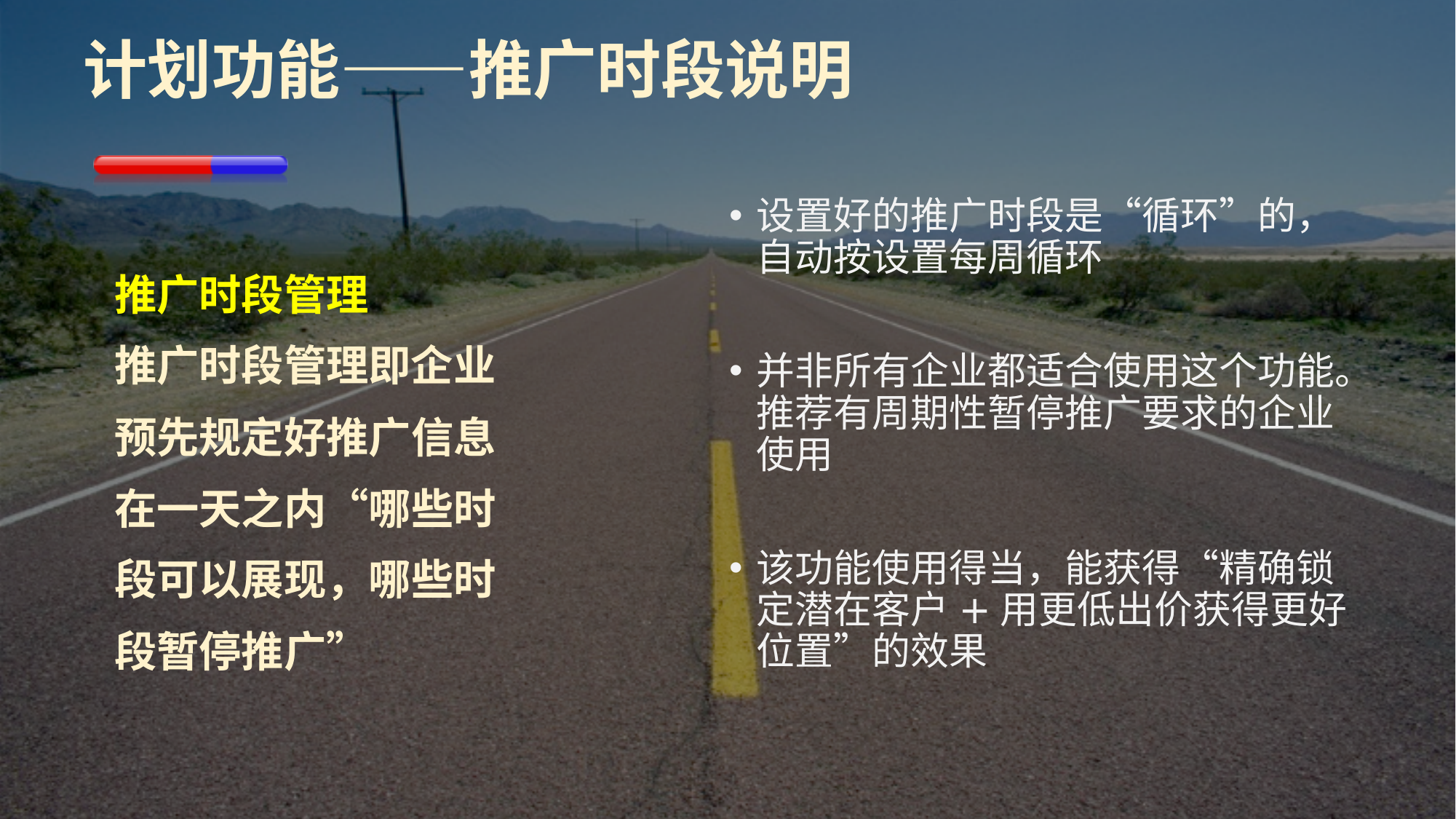

# 计划功能——推广时段说明
设置好的推广时段是“循环”的，自动按设置每周循环

并非所有企业都适合使用这个功能。推荐有周期性暂停推广要求的企业使用

该功能使用得当，能获得“精确锁定潜在客户+用更低出价获得更好位置”的效果
推广时段管理
推广时段管理即企业预先规定好推广信息在一天之内“哪些时段可以展现，哪些时段暂停推广”